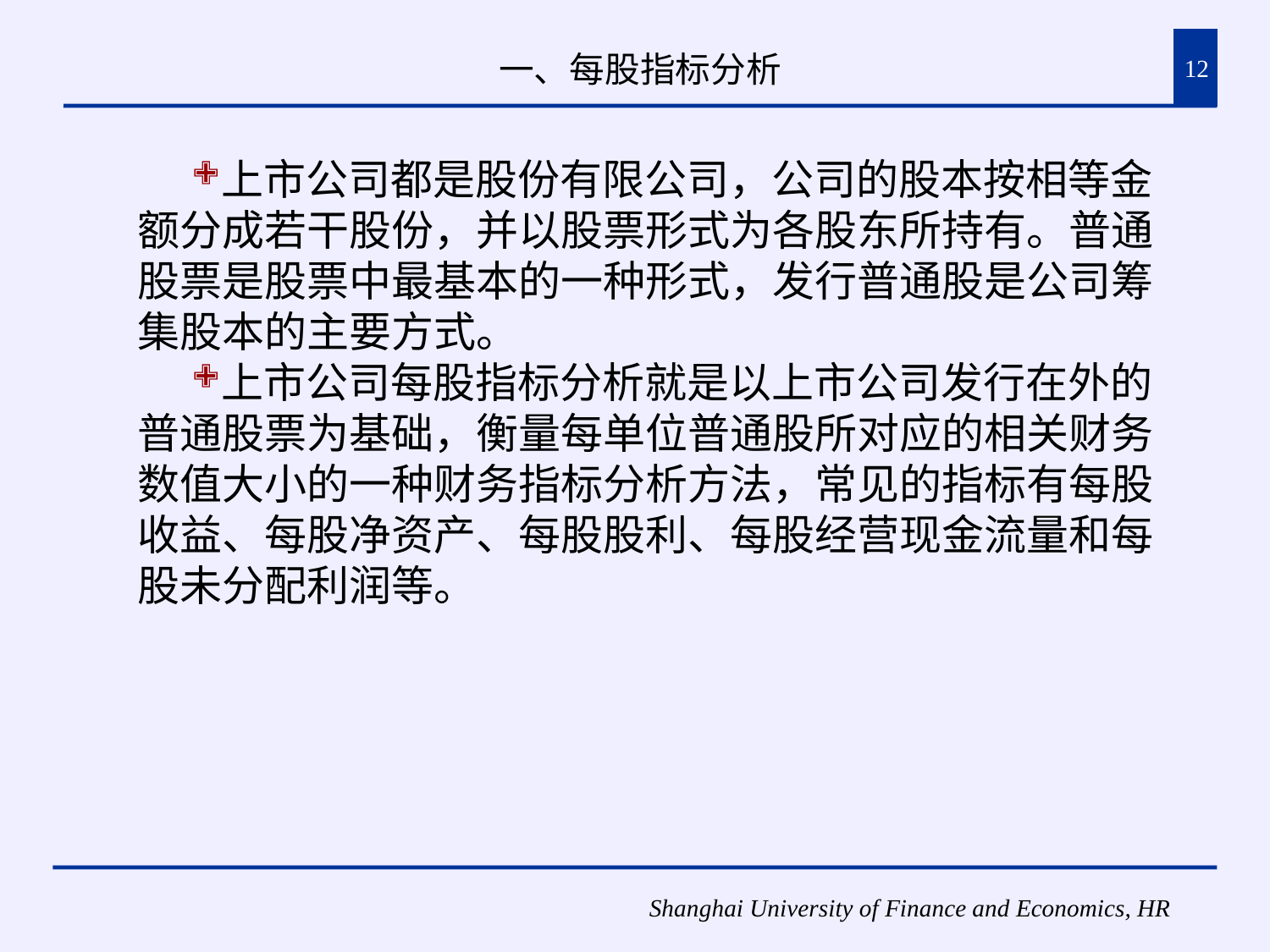

# 一、每股指标分析
12
上市公司都是股份有限公司，公司的股本按相等金额分成若干股份，并以股票形式为各股东所持有。普通股票是股票中最基本的一种形式，发行普通股是公司筹集股本的主要方式。
上市公司每股指标分析就是以上市公司发行在外的普通股票为基础，衡量每单位普通股所对应的相关财务数值大小的一种财务指标分析方法，常见的指标有每股收益、每股净资产、每股股利、每股经营现金流量和每股未分配利润等。